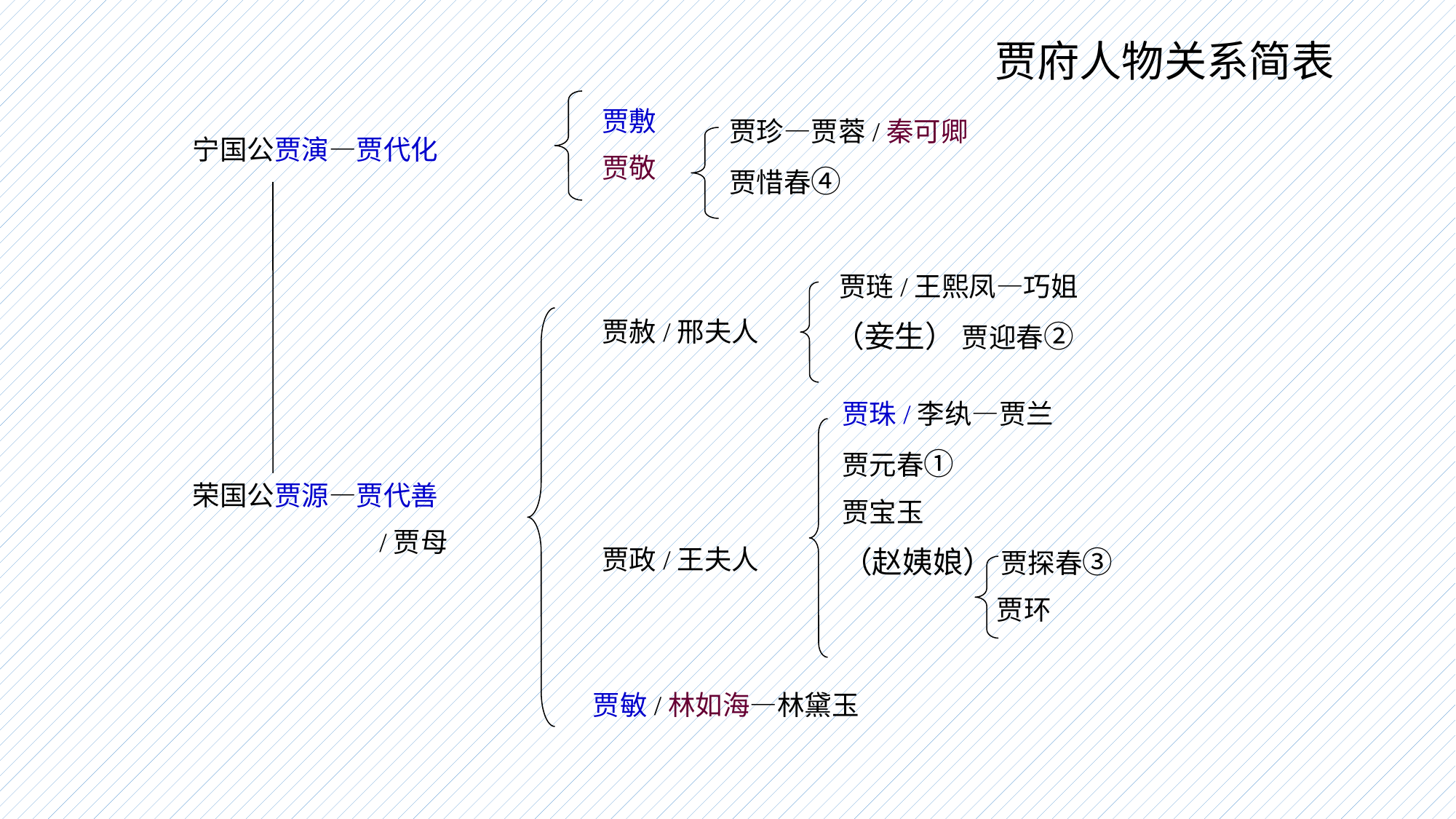

贾府人物关系简表

贾敷
贾敬
贾珍—贾蓉/秦可卿
贾惜春④
宁国公贾演—贾代化

  贾琏/王熙凤—巧姐
 （妾生） 贾迎春②

贾赦/邢夫人
 贾珠/李纨—贾兰
 贾元春①
 贾宝玉
 （赵姨娘） 贾探春③
                          贾环

荣国公贾源—贾代善
                           /贾母
贾政/王夫人

贾敏/林如海—林黛玉